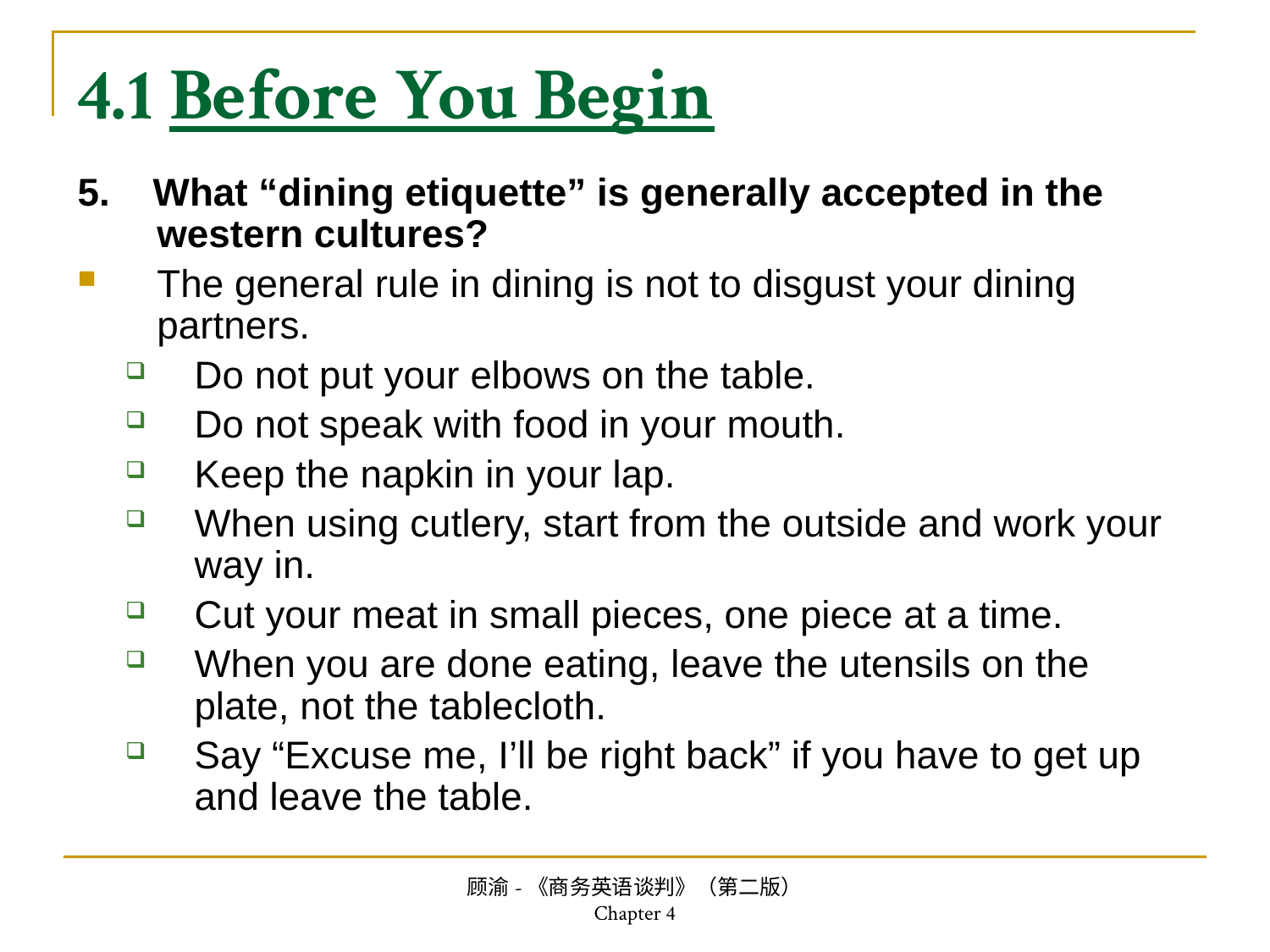

# 4.1 Before You Begin
5.    What “dining etiquette” is generally accepted in the western cultures?
The general rule in dining is not to disgust your dining partners.
Do not put your elbows on the table.
Do not speak with food in your mouth.
Keep the napkin in your lap.
When using cutlery, start from the outside and work your way in.
Cut your meat in small pieces, one piece at a time.
When you are done eating, leave the utensils on the plate, not the tablecloth.
Say “Excuse me, I’ll be right back” if you have to get up and leave the table.

8
顾渝-《商务英语谈判》（第二版） Chapter 4